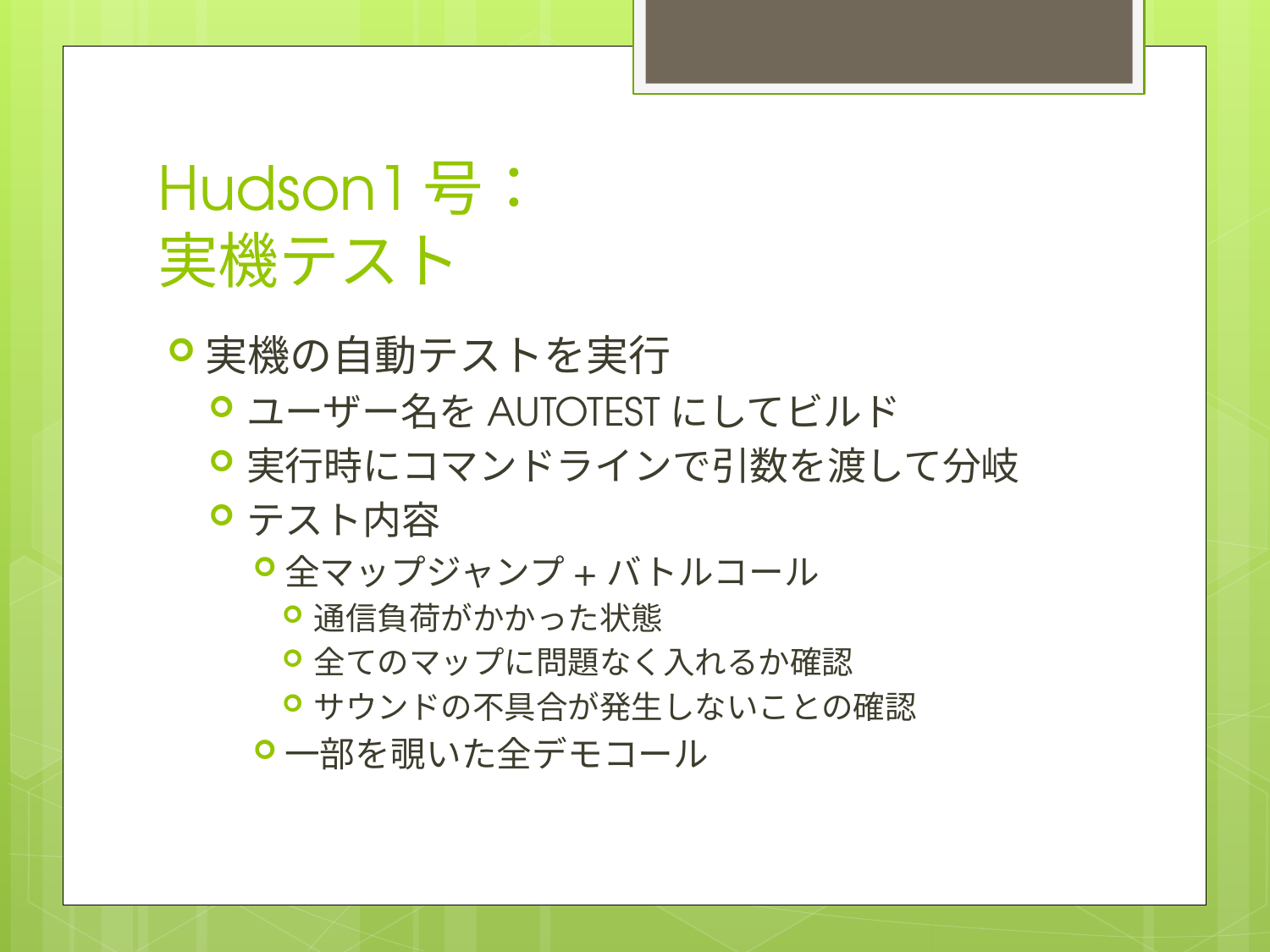

# Hudson1号： 実機テスト
実機の自動テストを実行
ユーザー名をAUTOTESTにしてビルド
実行時にコマンドラインで引数を渡して分岐
テスト内容
全マップジャンプ+バトルコール
通信負荷がかかった状態
全てのマップに問題なく入れるか確認
サウンドの不具合が発生しないことの確認
一部を覗いた全デモコール